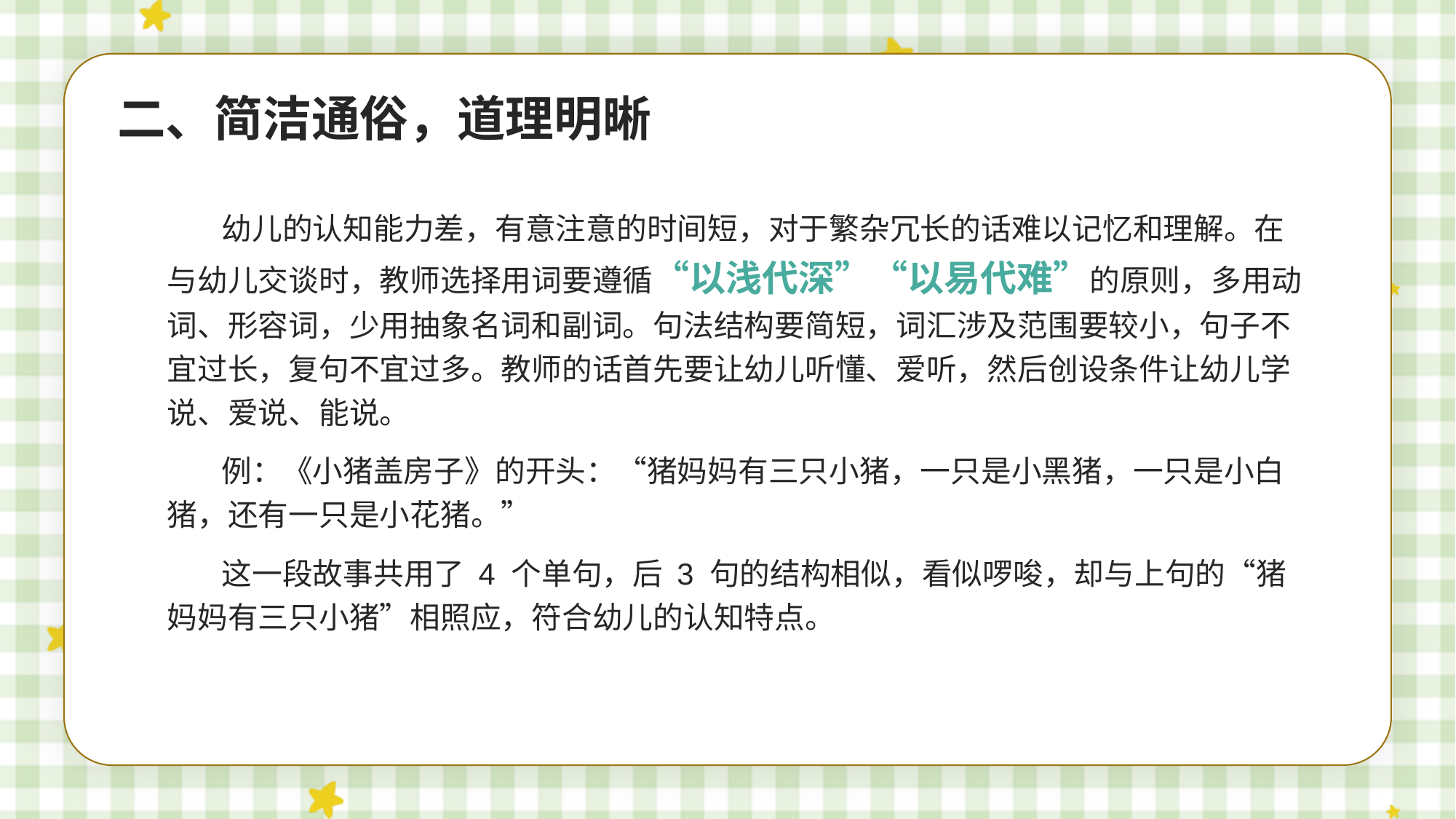

二、简洁通俗，道理明晰
幼儿的认知能力差，有意注意的时间短，对于繁杂冗长的话难以记忆和理解。在与幼儿交谈时，教师选择用词要遵循“以浅代深”“以易代难”的原则，多用动词、形容词，少用抽象名词和副词。句法结构要简短，词汇涉及范围要较小，句子不宜过长，复句不宜过多。教师的话首先要让幼儿听懂、爱听，然后创设条件让幼儿学说、爱说、能说。
例：《小猪盖房子》的开头：“猪妈妈有三只小猪，一只是小黑猪，一只是小白猪，还有一只是小花猪。”
这一段故事共用了 4 个单句，后 3 句的结构相似，看似啰唆，却与上句的“猪妈妈有三只小猪”相照应，符合幼儿的认知特点。